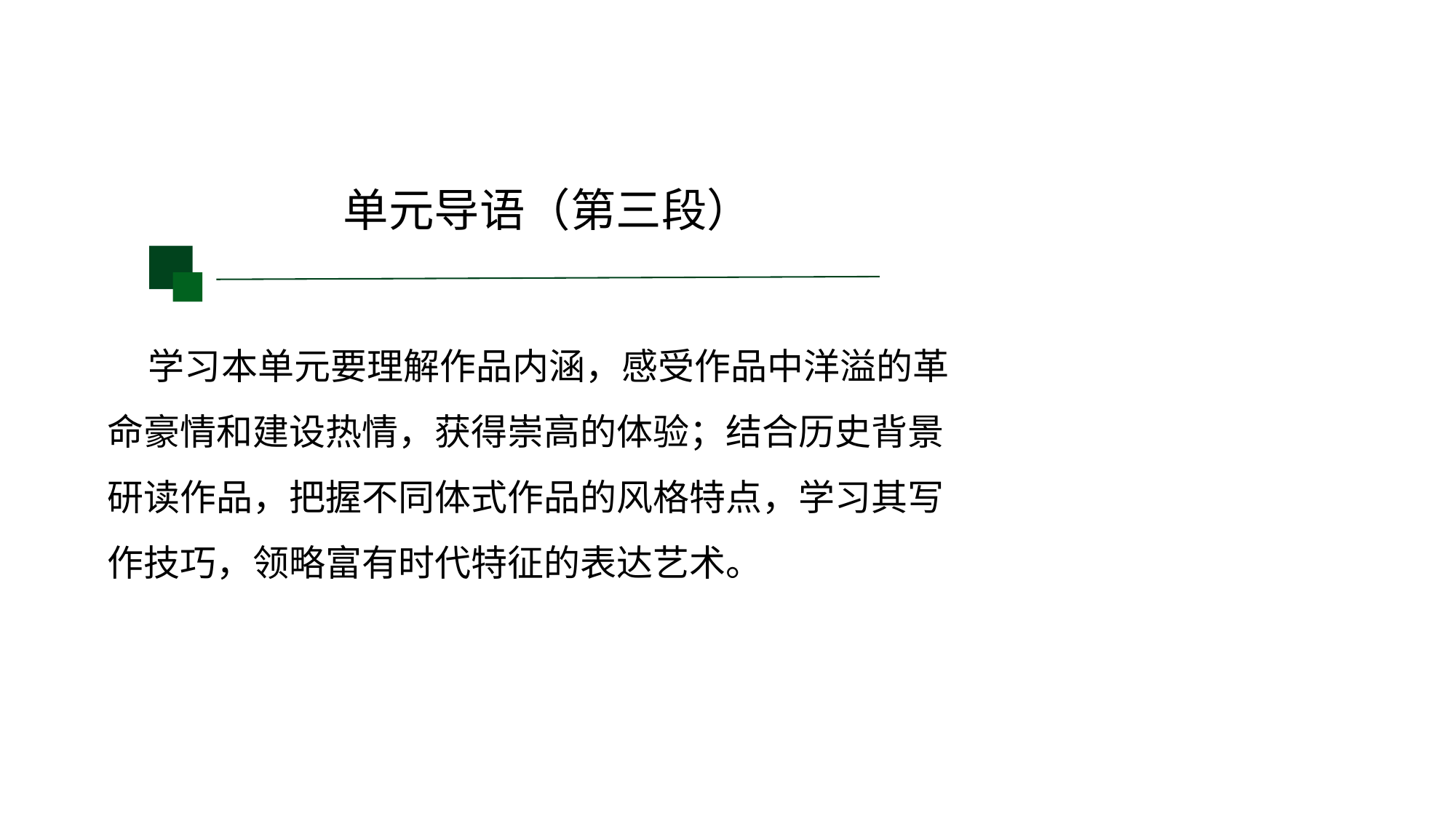

单元导语（第三段）

    学习本单元要理解作品内涵，感受作品中洋溢的革命豪情和建设热情，获得崇高的体验；结合历史背景研读作品，把握不同体式作品的风格特点，学习其写作技巧，领略富有时代特征的表达艺术。